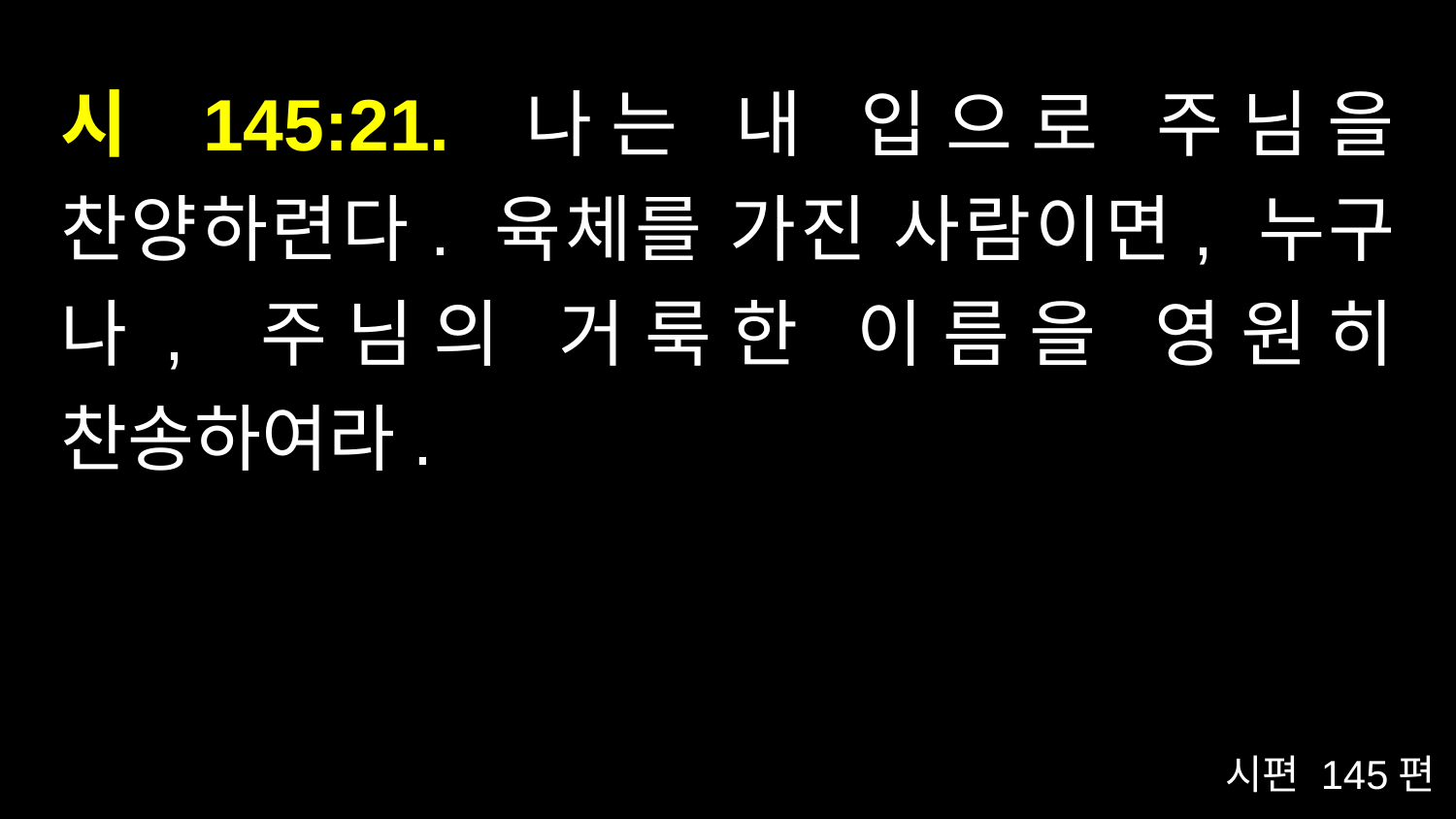

# 시 145:21. 나는 내 입으로 주님을 찬양하련다. 육체를 가진 사람이면, 누구나, 주님의 거룩한 이름을 영원히 찬송하여라.
시편 145편